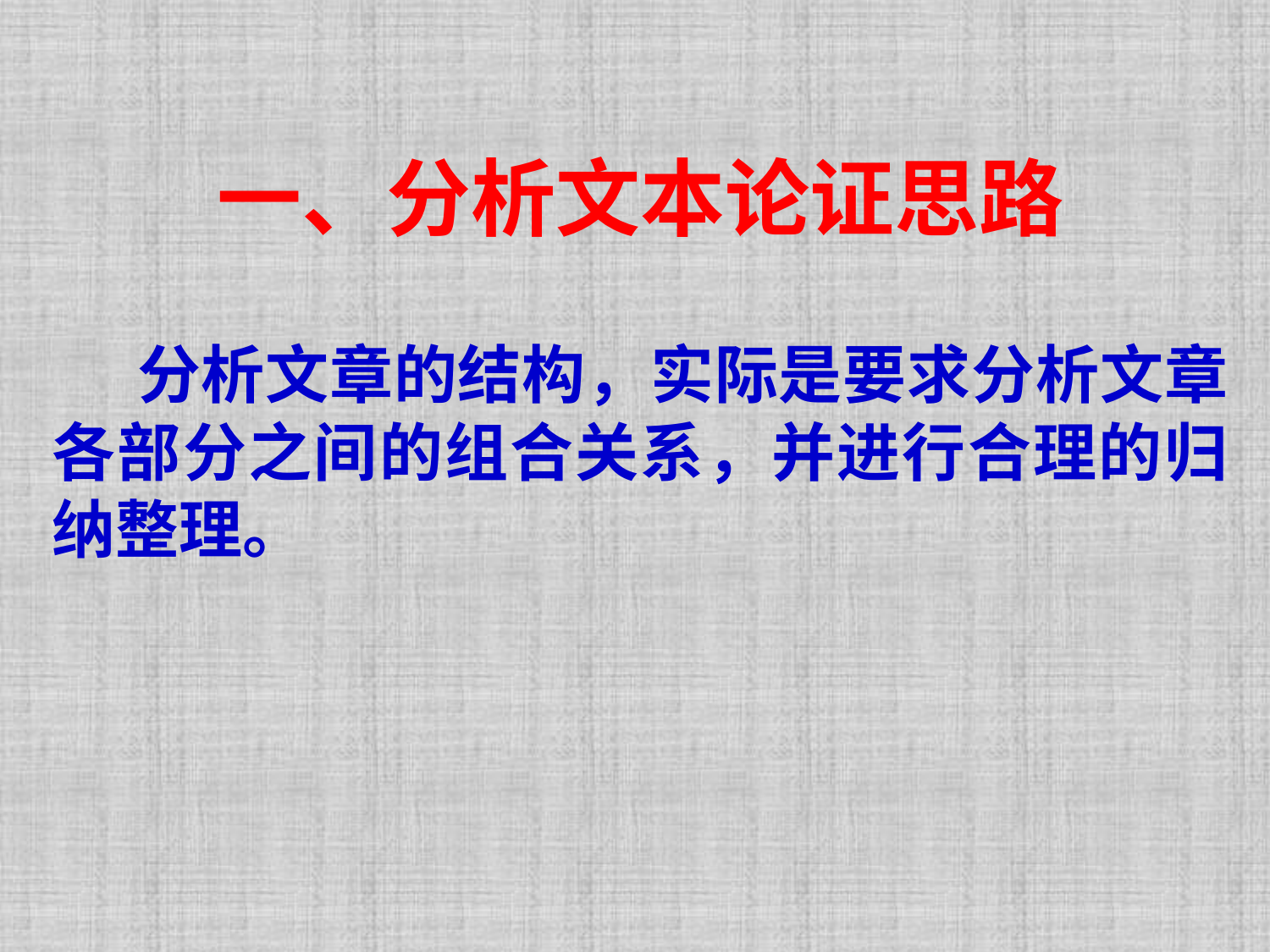

一、分析文本论证思路
分析文章的结构，实际是要求分析文章各部分之间的组合关系，并进行合理的归纳整理。